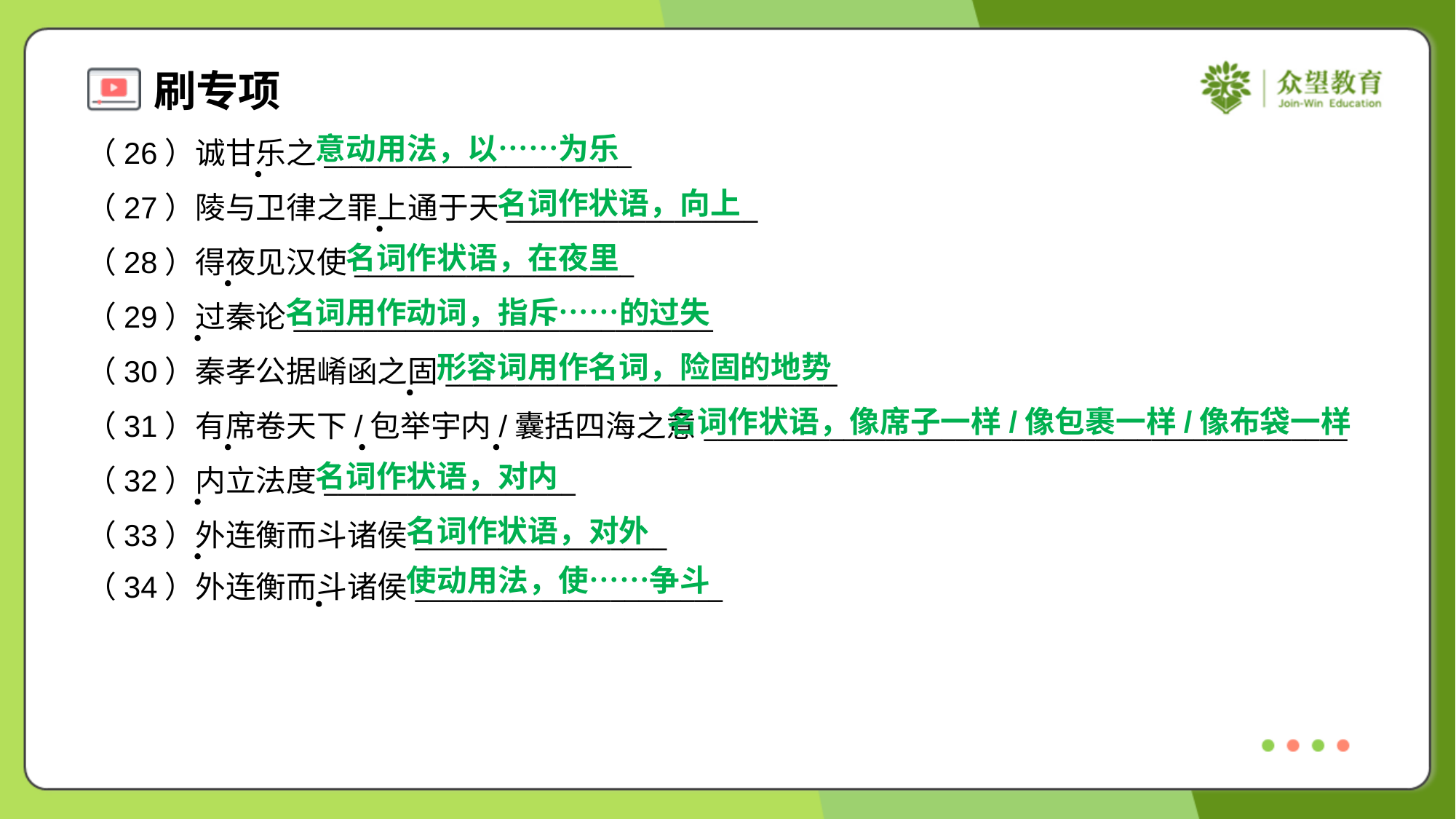

意动用法，以……为乐
（26）诚甘乐之______________________
（27）陵与卫律之罪上通于天__________________
（28）得夜见汉使____________________
（29）过秦论______________________________
（30）秦孝公据崤函之固____________________________
（31）有席卷天下/包举宇内/囊括四海之意______________________________________________
（32）内立法度__________________
（33）外连衡而斗诸侯__________________
（34）外连衡而斗诸侯______________________
名词作状语，向上

名词作状语，在夜里

名词用作动词，指斥……的过失

形容词用作名词，险固的地势

名词作状语，像席子一样/像包裹一样/像布袋一样

名词作状语，对内

名词作状语，对外

使动用法，使……争斗